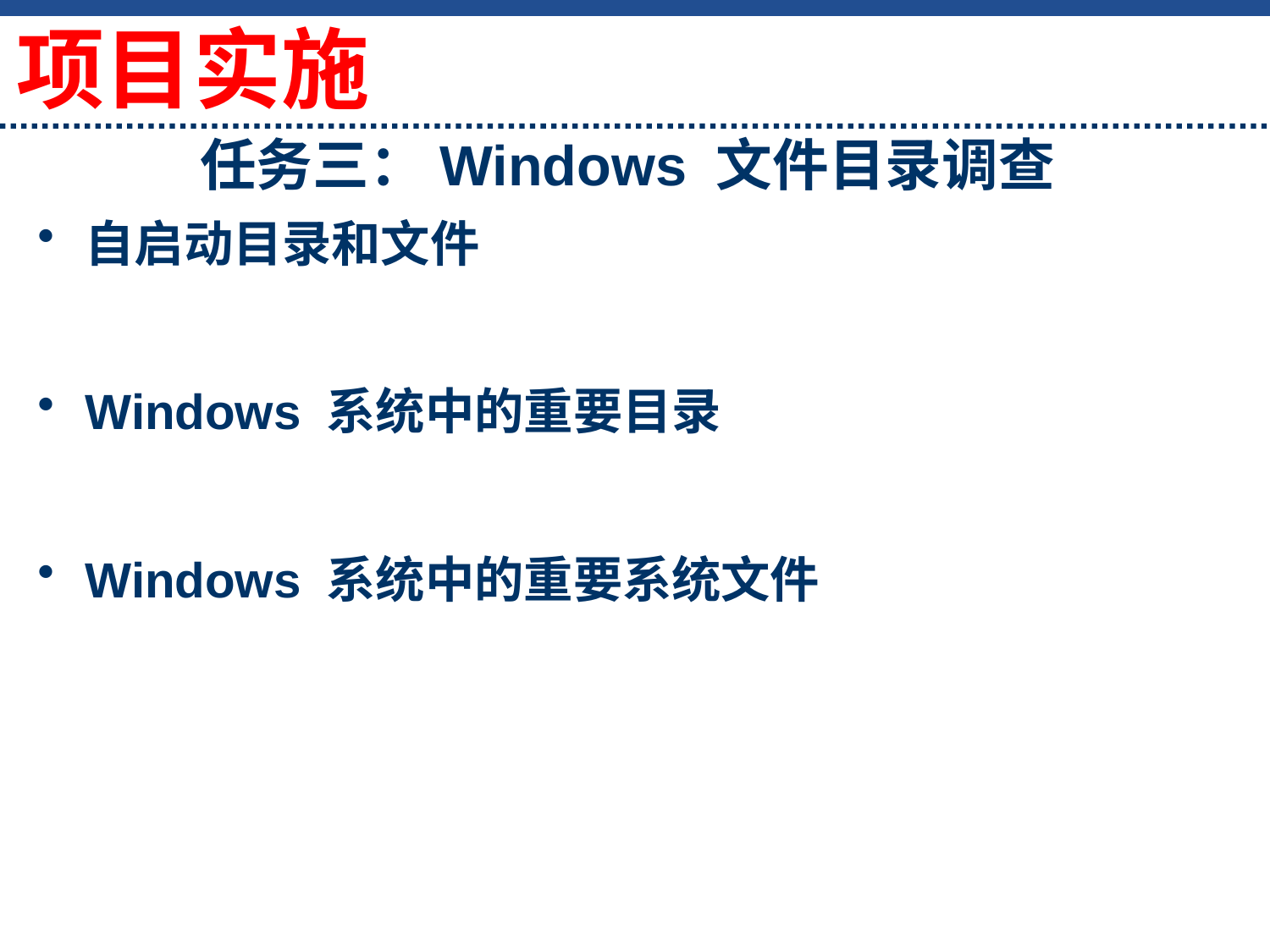

项目实施
# 任务三：Windows 文件目录调查
自启动目录和文件

Windows 系统中的重要目录

Windows 系统中的重要系统文件